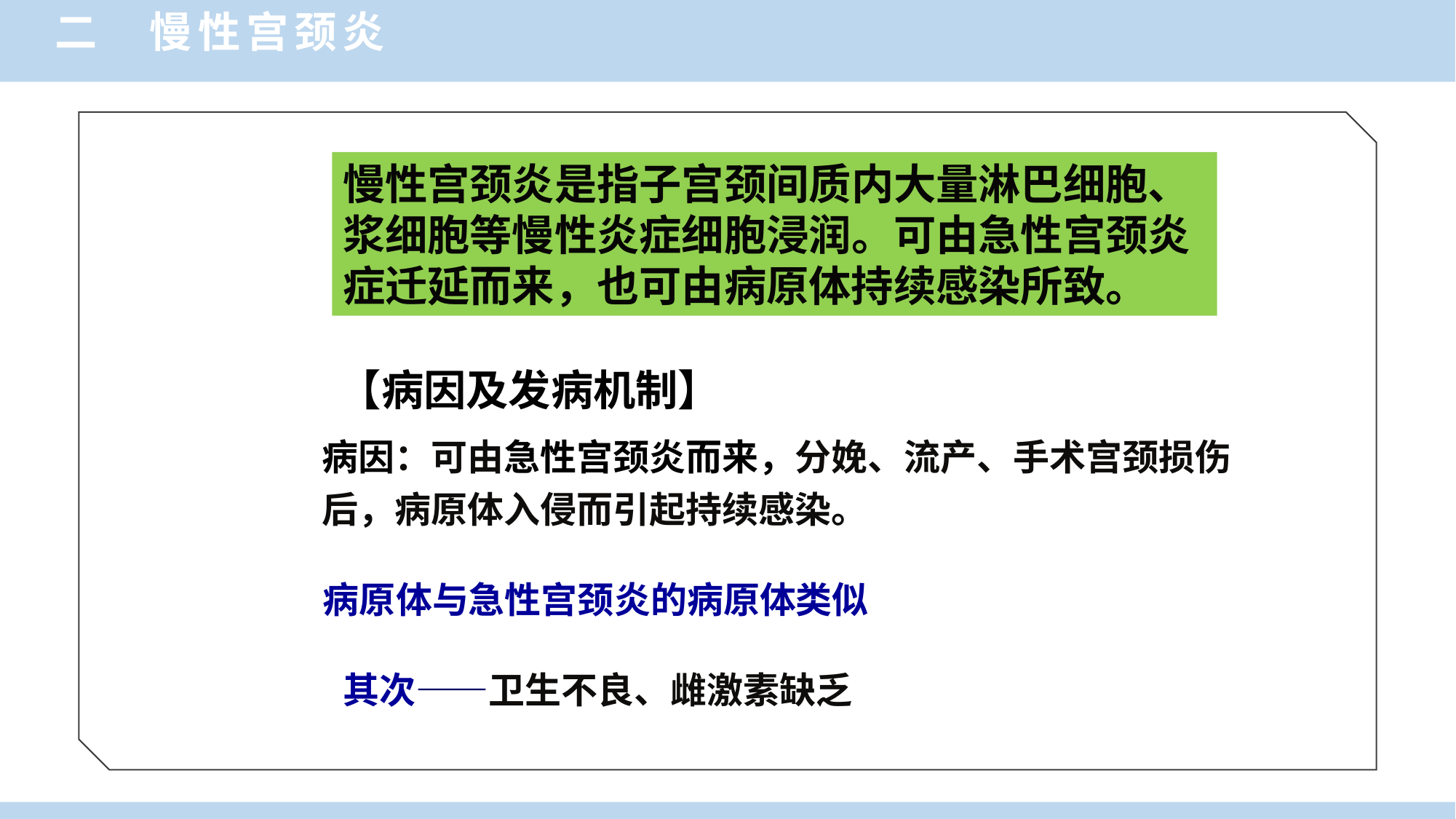

二   慢性宫颈炎

慢性宫颈炎是指子宫颈间质内大量淋巴细胞、浆细胞等慢性炎症细胞浸润。可由急性宫颈炎症迁延而来，也可由病原体持续感染所致。
【病因及发病机制】
病因：可由急性宫颈炎而来，分娩、流产、手术宫颈损伤后，病原体入侵而引起持续感染。
病原体与急性宫颈炎的病原体类似
其次——卫生不良、雌激素缺乏